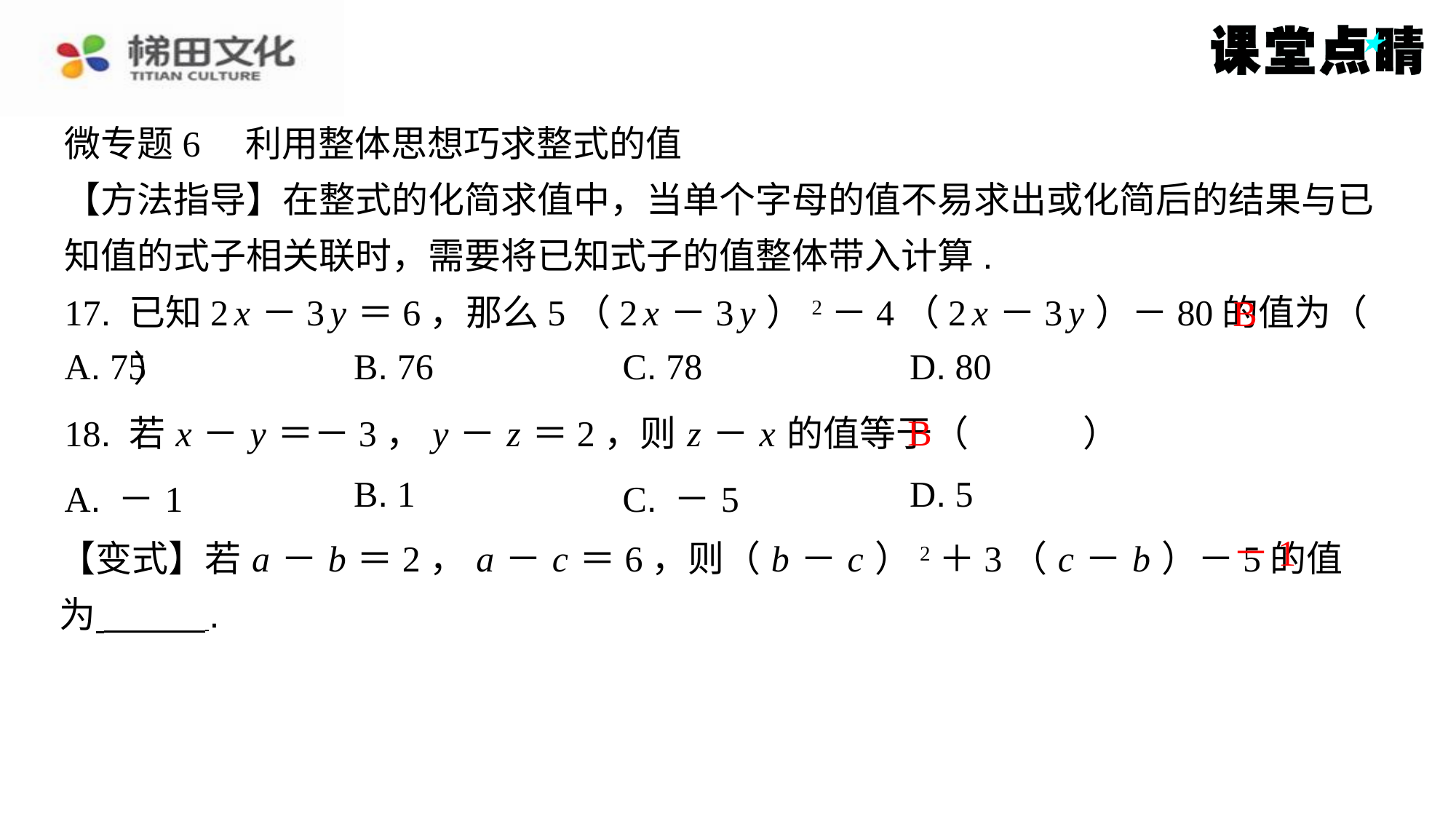

微专题6　利用整体思想巧求整式的值
【方法指导】在整式的化简求值中，当单个字母的值不易求出或化简后的结果与已
知值的式子相关联时，需要将已知式子的值整体带入计算.
17. 已知2 x －3 y ＝6，那么5（2 x －3 y ）2－4（2 x －3 y ）－80的值为（　B　）
B
| A. 75 | B. 76 | C. 78 | D. 80 |
| --- | --- | --- | --- |
B
18. 若 x － y ＝－3， y － z ＝2，则 z － x 的值等于（　B　）
| A. －1 | B. 1 | C. －5 | D. 5 |
| --- | --- | --- | --- |
－1
【变式】若 a － b ＝2， a － c ＝6，则（ b － c ）2＋3（ c － b ）－5的值为                 ⁠.